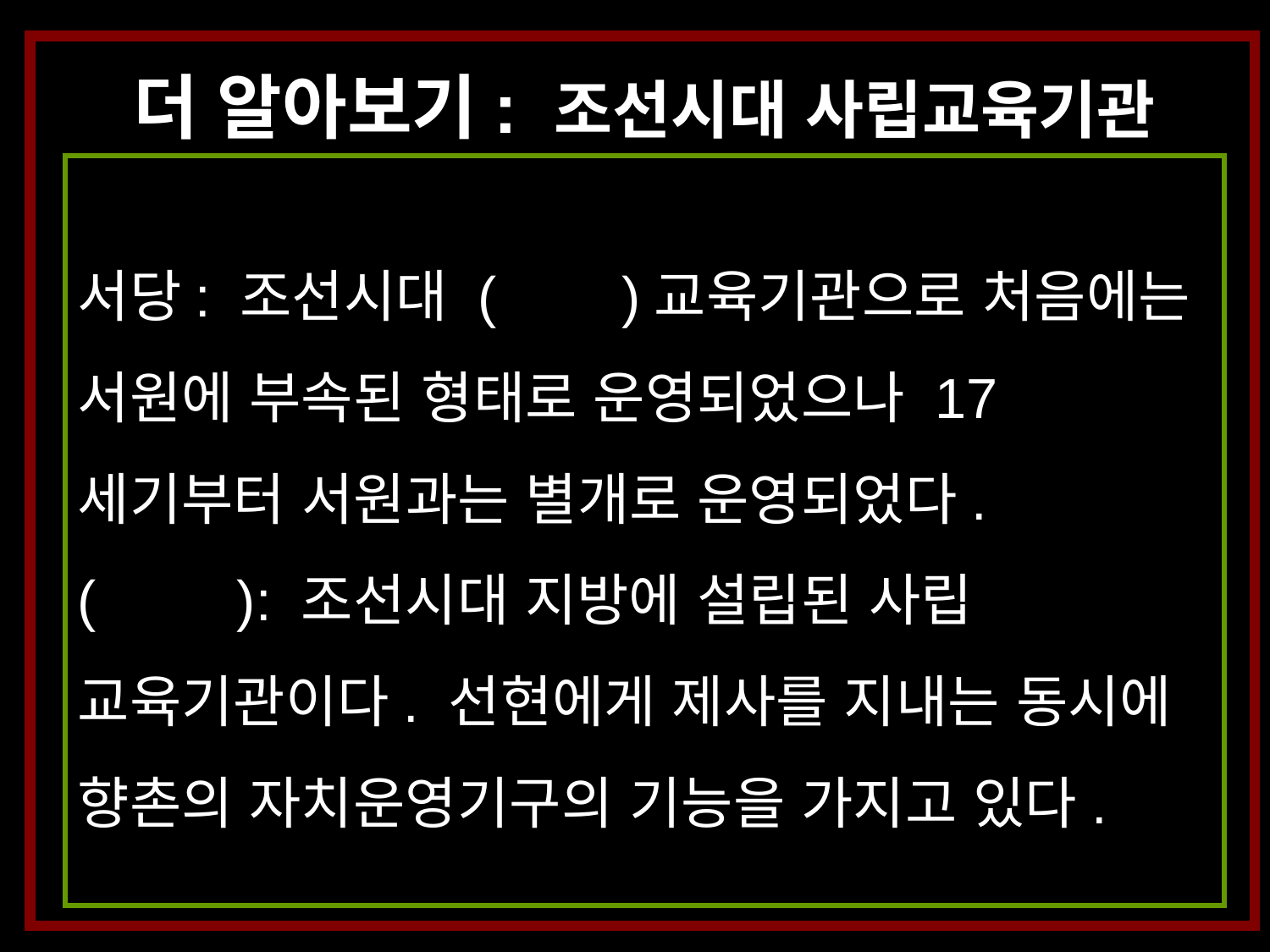

더 알아보기: 조선시대 사립교육기관
서당: 조선시대 (        )교육기관으로 처음에는 서원에 부속된 형태로 운영되었으나 17세기부터 서원과는 별개로 운영되었다.
(         ): 조선시대 지방에 설립된 사립 교육기관이다. 선현에게 제사를 지내는 동시에 향촌의 자치운영기구의 기능을 가지고 있다.